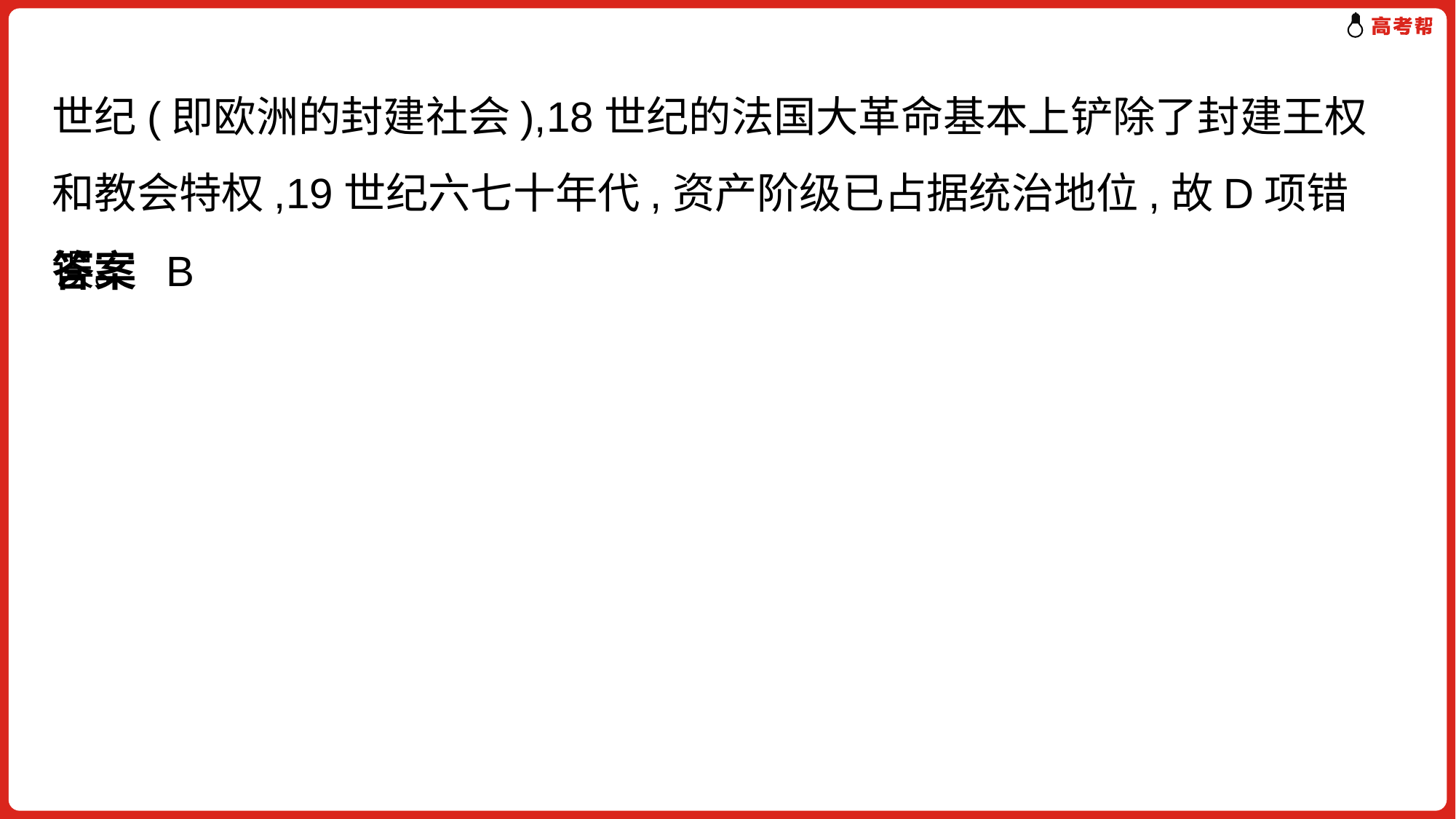

世纪(即欧洲的封建社会),18世纪的法国大革命基本上铲除了封建王权和教会特权,19世纪六七十年代,资产阶级已占据统治地位,故D项错误。
答案  B